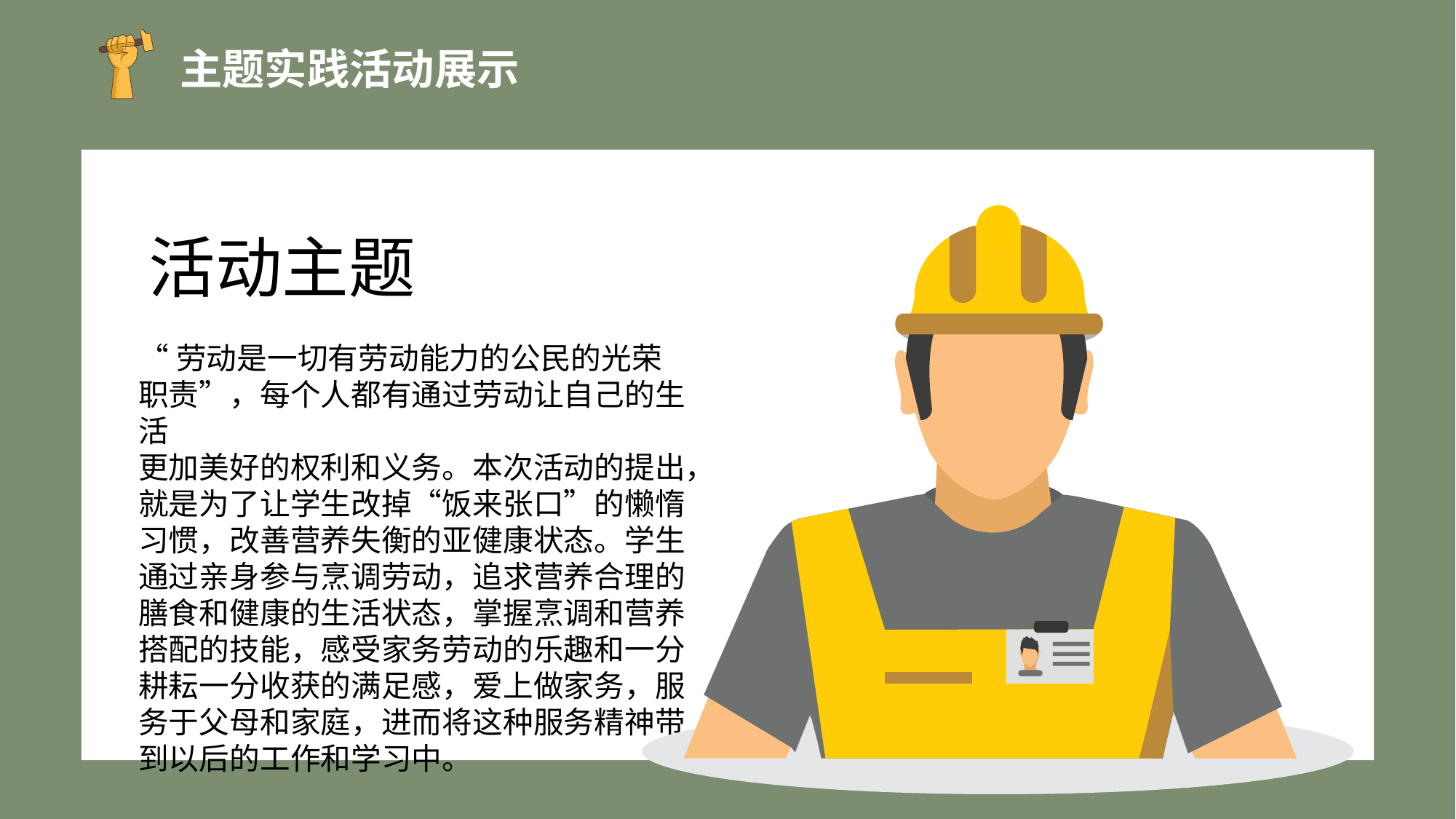

主题实践活动展示

活动主题

“劳动是一切有劳动能力的公民的光荣职责”，每个人都有通过劳动让自己的生活
更加美好的权利和义务。本次活动的提出，就是为了让学生改掉“饭来张口”的懒惰习惯，改善营养失衡的亚健康状态。学生通过亲身参与烹调劳动，追求营养合理的膳食和健康的生活状态，掌握烹调和营养搭配的技能，感受家务劳动的乐趣和一分耕耘一分收获的满足感，爱上做家务，服务于父母和家庭，进而将这种服务精神带到以后的工作和学习中。